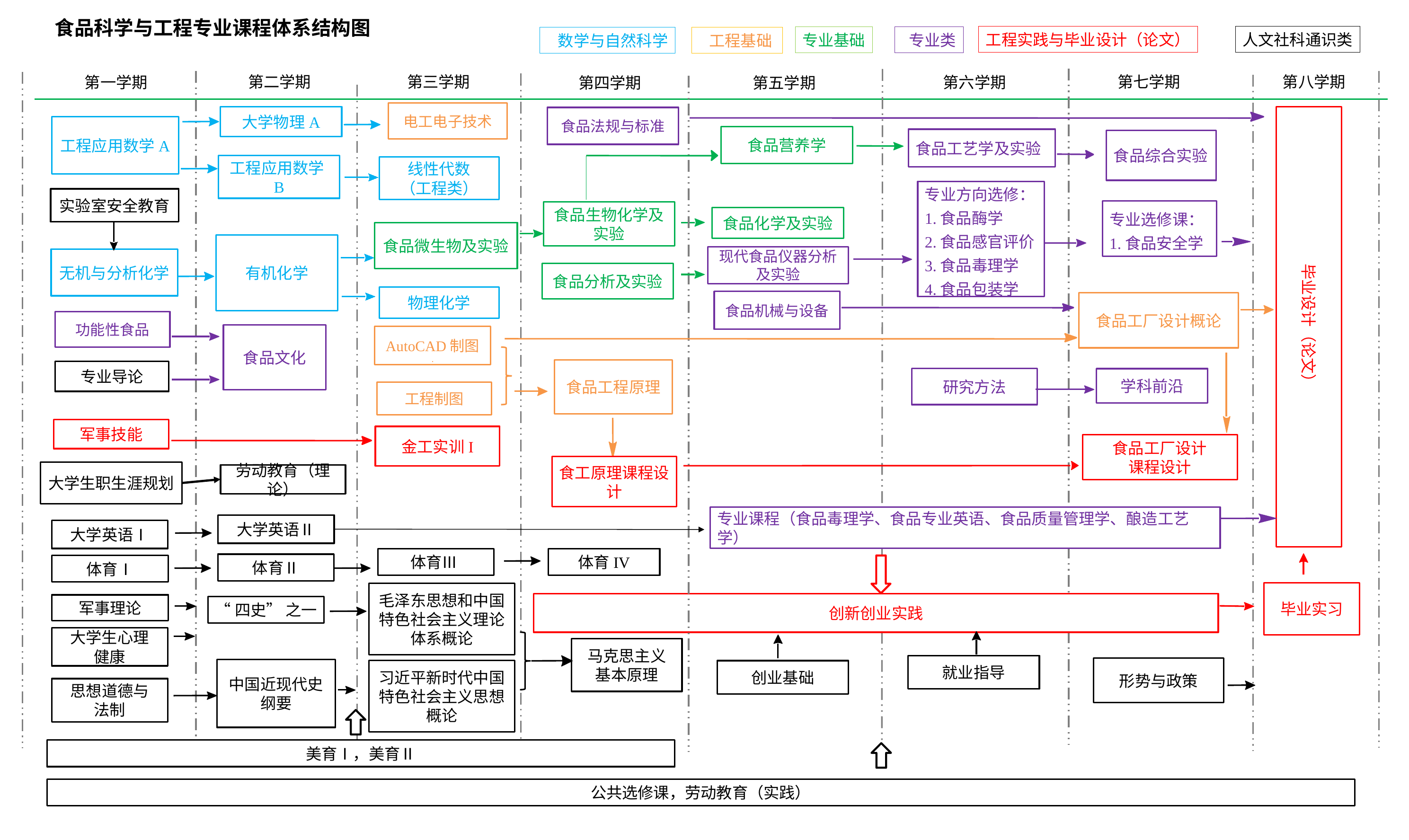

食品科学与工程专业课程体系结构图
工程实践与毕业设计（论文）
人文社科通识类
 专业类
专业基础
 工程基础
  数学与自然科学
第七学期
第二学期
第三学期
第八学期
第一学期
第六学期
第四学期
第五学期
电工电子技术
大学物理A
毕业设计（论文）
食品法规与标准

工程应用数学A

食品营养学
食品工艺学及实验
食品综合实验

工程应用数学B
线性代数
（工程类）

专业方向选修：
1.食品酶学
2.食品感官评价
3.食品毒理学
4.食品包装学
实验室安全教育
专业选修课：
1.食品安全学
食品生物化学及实验
食品化学及实验

食品微生物及实验

有机化学

现代食品仪器分析及实验
无机与分析化学

食品分析及实验

物理化学
食品机械与设备

食品工厂设计概论

功能性食品
食品文化

AutoCAD制图
·

食品工程原理
专业导论
研究方法
学科前沿

工程制图

军事技能
金工实训I

食品工厂设计
课程设计

食工原理课程设计

大学生职生涯规划
劳动教育（理论）
专业课程（食品毒理学、食品专业英语、食品质量管理学、酿造工艺学）

大学英语Ⅱ
大学英语Ⅰ

体育Ⅲ
体育IV
体育Ⅱ
体育Ⅰ

毕业实习
毛泽东思想和中国特色社会主义理论体系概论
创新创业实践
军事理论
“四史” 之一

大学生心理
健康

马克思主义
基本原理

就业指导
形势与政策
中国近现代史纲要
习近平新时代中国特色社会主义思想概论
创业基础
思想道德与
法制

美育Ⅰ，美育Ⅱ

公共选修课，劳动教育（实践）